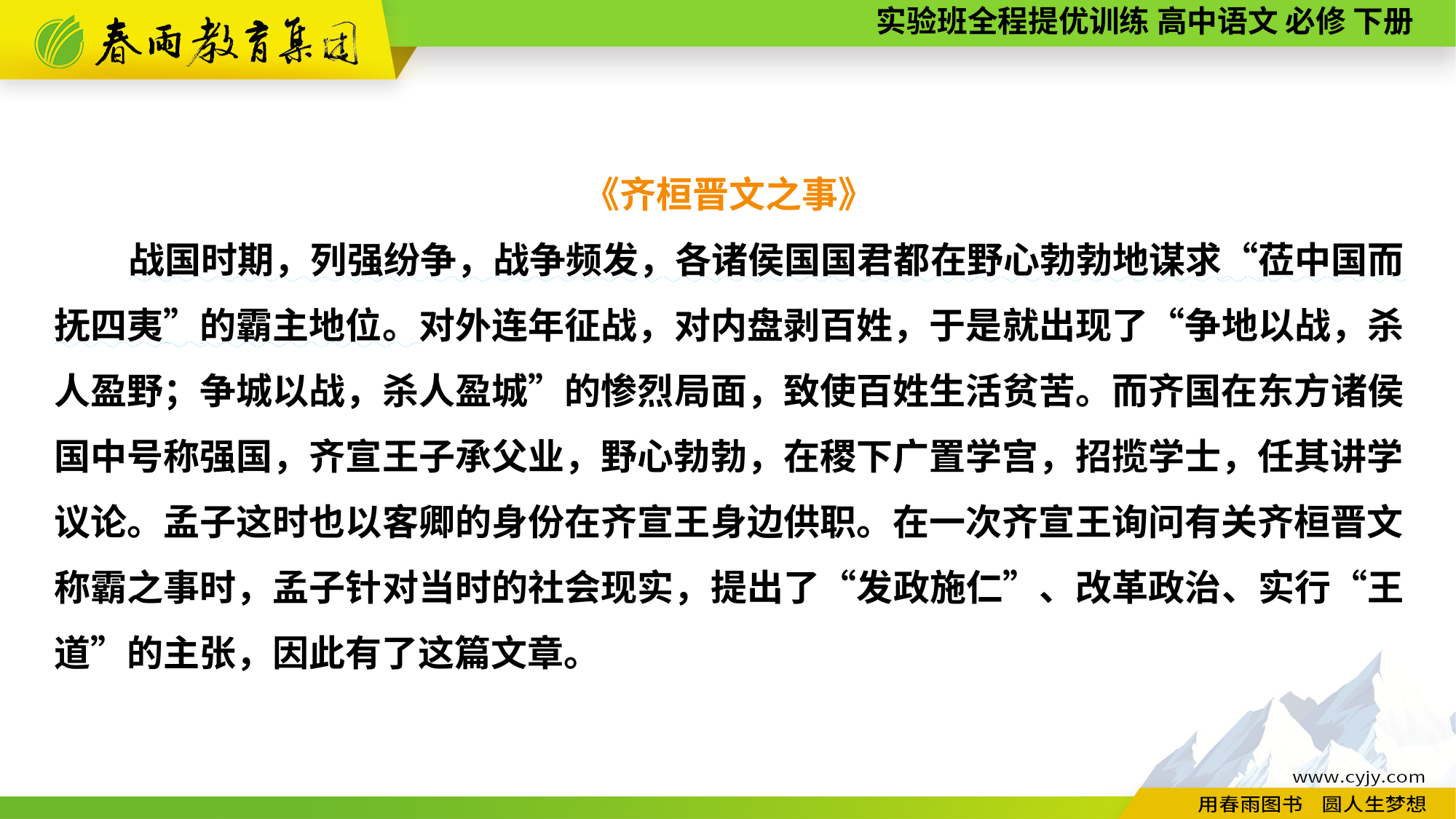

《齐桓晋文之事》
        战国时期，列强纷争，战争频发，各诸侯国国君都在野心勃勃地谋求“莅中国而抚四夷”的霸主地位。对外连年征战，对内盘剥百姓，于是就出现了“争地以战，杀人盈野；争城以战，杀人盈城”的惨烈局面，致使百姓生活贫苦。而齐国在东方诸侯国中号称强国，齐宣王子承父业，野心勃勃，在稷下广置学宫，招揽学士，任其讲学议论。孟子这时也以客卿的身份在齐宣王身边供职。在一次齐宣王询问有关齐桓晋文称霸之事时，孟子针对当时的社会现实，提出了“发政施仁”、改革政治、实行“王道”的主张，因此有了这篇文章。